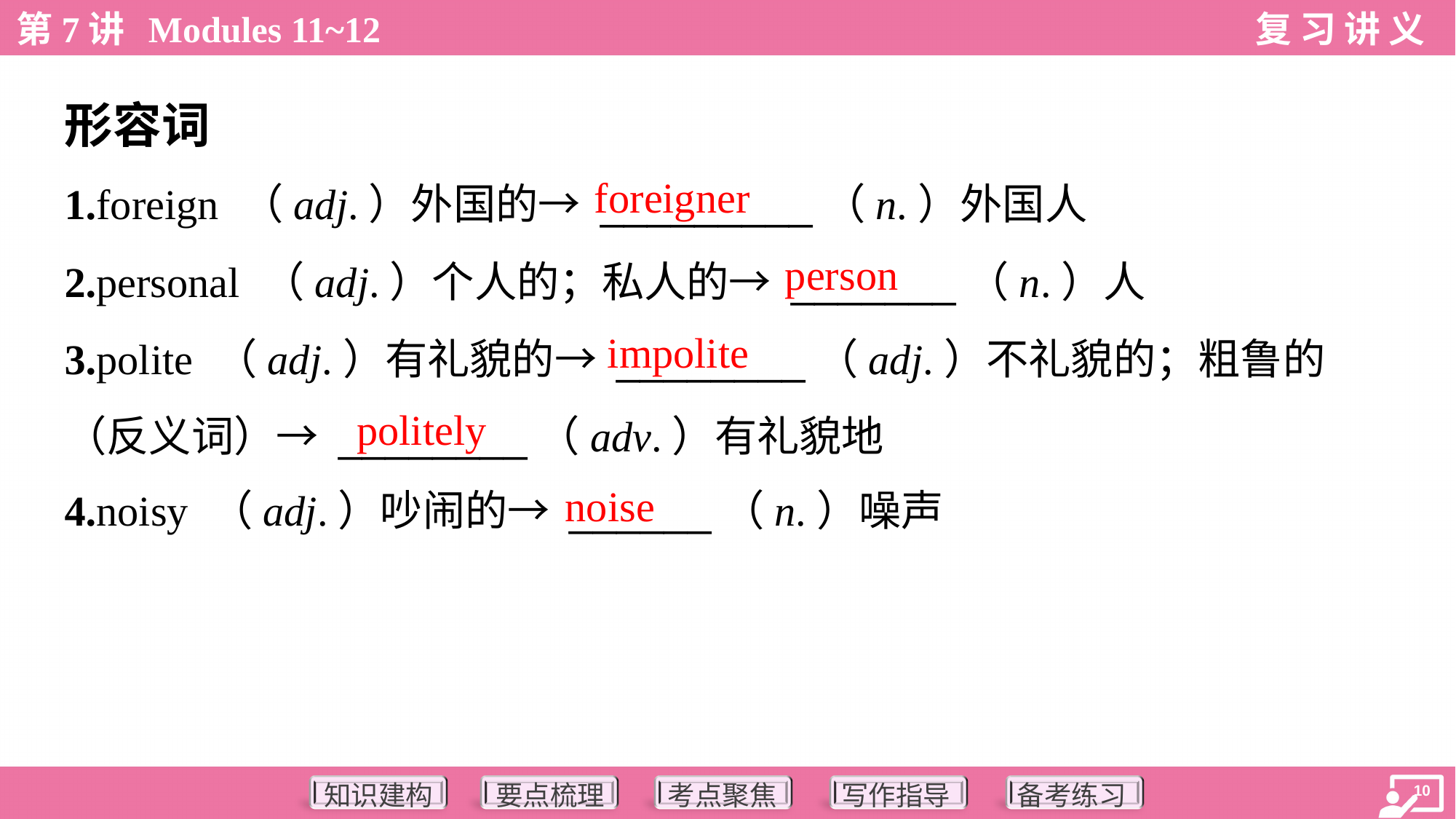

形容词
foreigner
1.foreign （adj.）外国的→ _________（n.）外国人
2.personal （adj.）个人的；私人的→ _______（n.）人
3.polite （adj.）有礼貌的→ ________（adj.）不礼貌的；粗鲁的
（反义词）→ ________（adv.）有礼貌地
4.noisy （adj.）吵闹的→ ______（n.）噪声
person
impolite
politely
noise